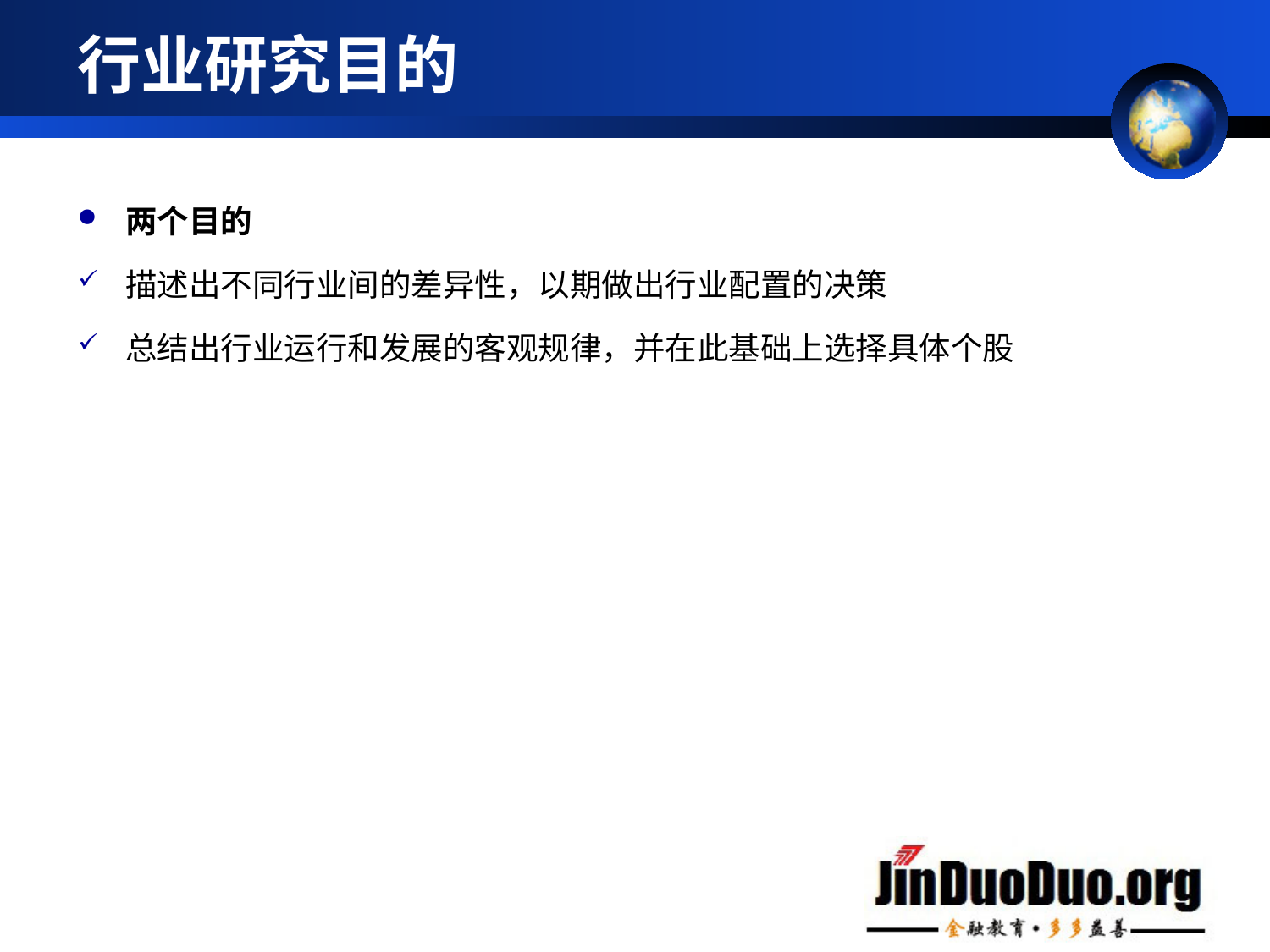

# 行业研究目的
两个目的
描述出不同行业间的差异性，以期做出行业配置的决策
总结出行业运行和发展的客观规律，并在此基础上选择具体个股